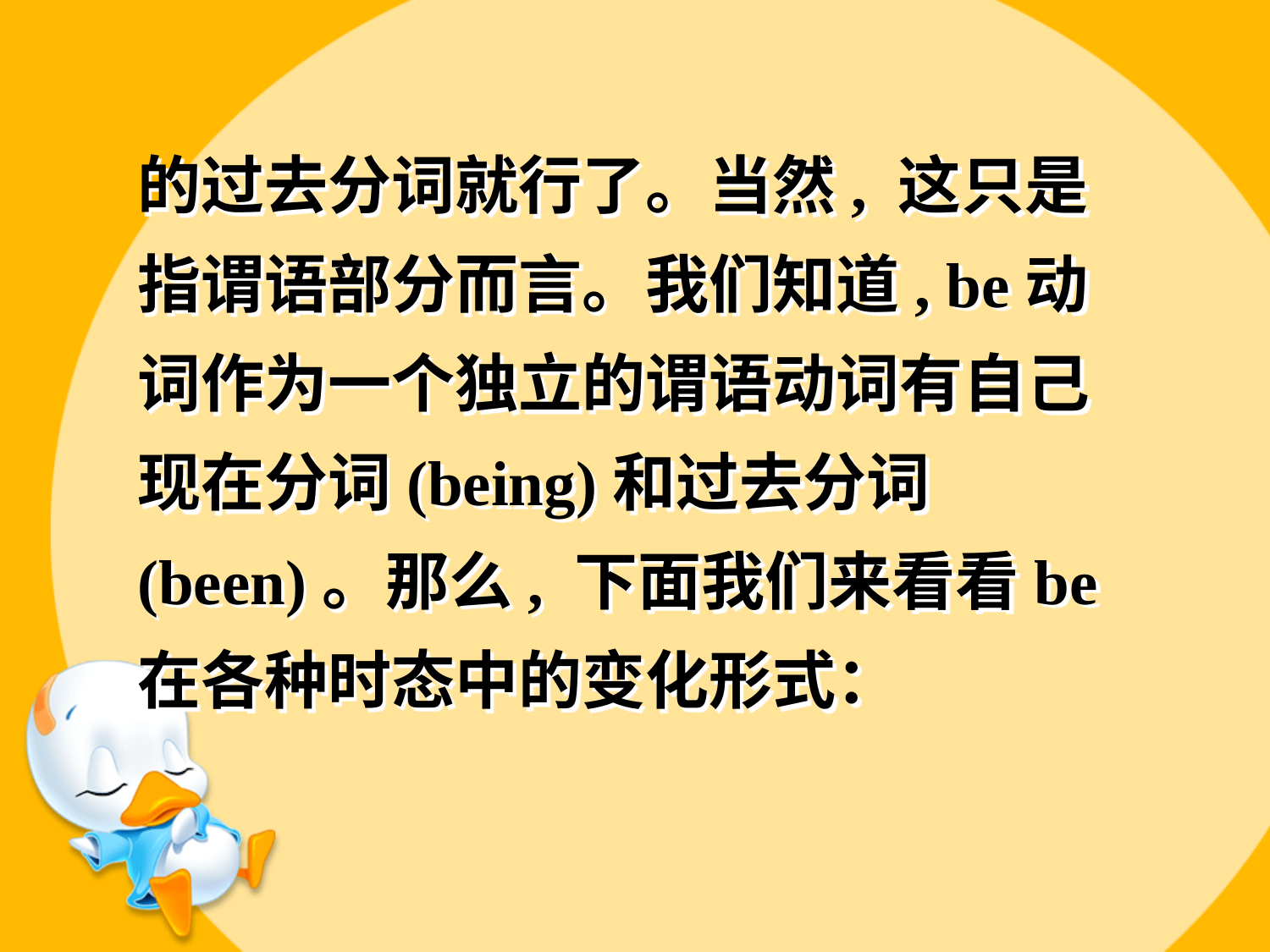

的过去分词就行了。当然, 这只是指谓语部分而言。我们知道, be动词作为一个独立的谓语动词有自己现在分词(being)和过去分词 (been)。那么, 下面我们来看看be 在各种时态中的变化形式：